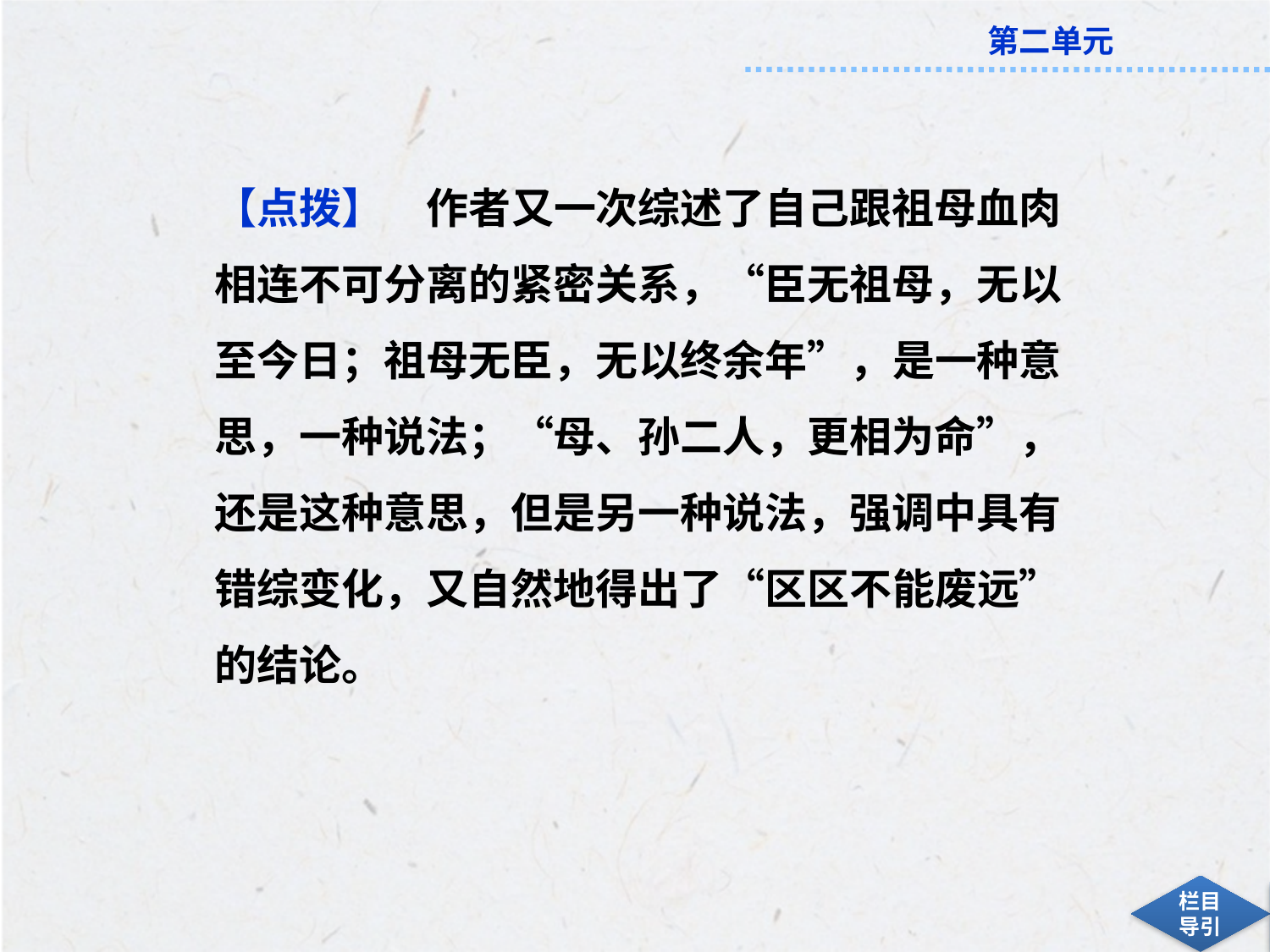

【点拨】　作者又一次综述了自己跟祖母血肉相连不可分离的紧密关系，“臣无祖母，无以至今日；祖母无臣，无以终余年”，是一种意思，一种说法；“母、孙二人，更相为命”，还是这种意思，但是另一种说法，强调中具有错综变化，又自然地得出了“区区不能废远”的结论。